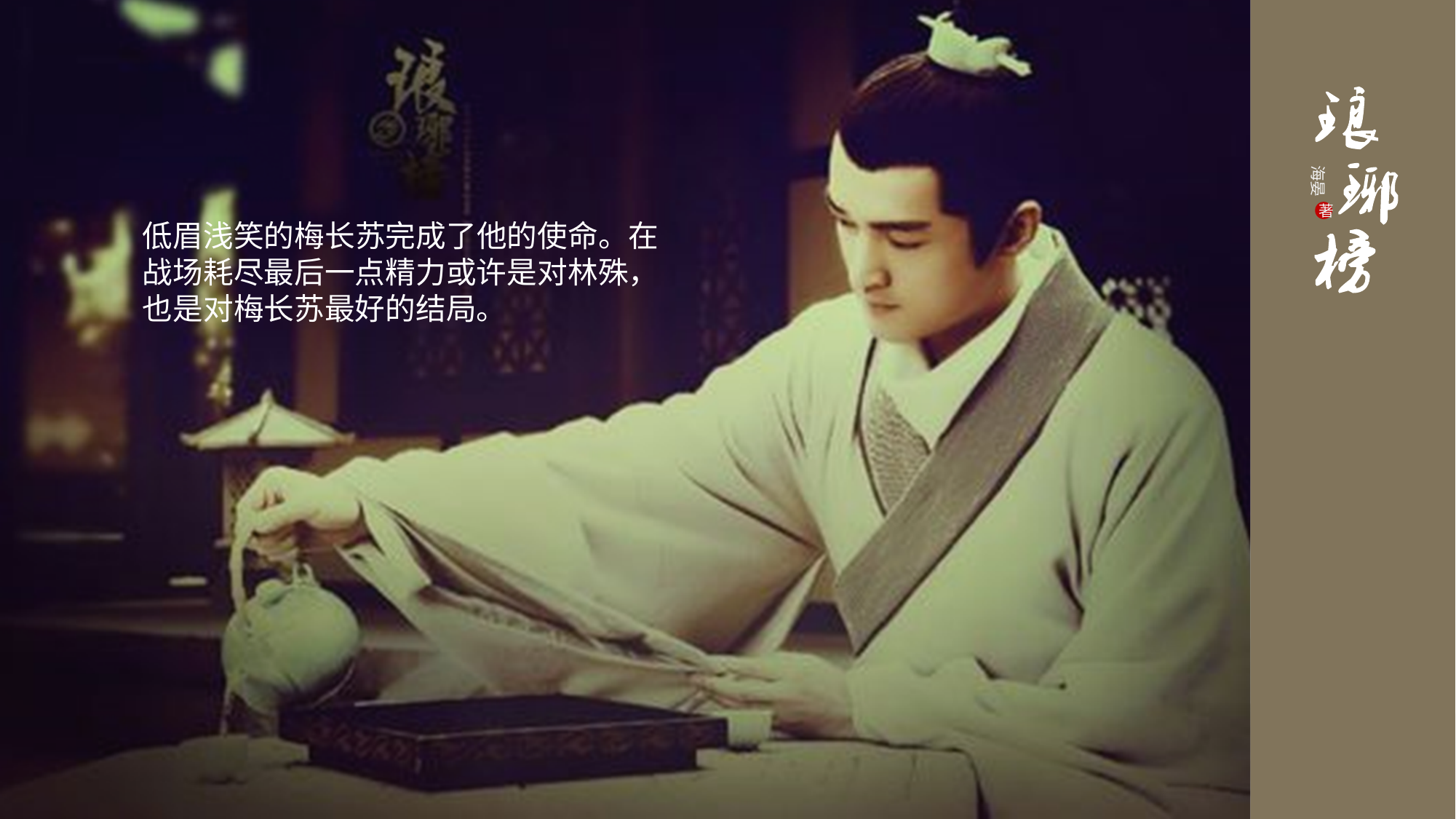

海晏
著
低眉浅笑的梅长苏完成了他的使命。在战场耗尽最后一点精力或许是对林殊，也是对梅长苏最好的结局。